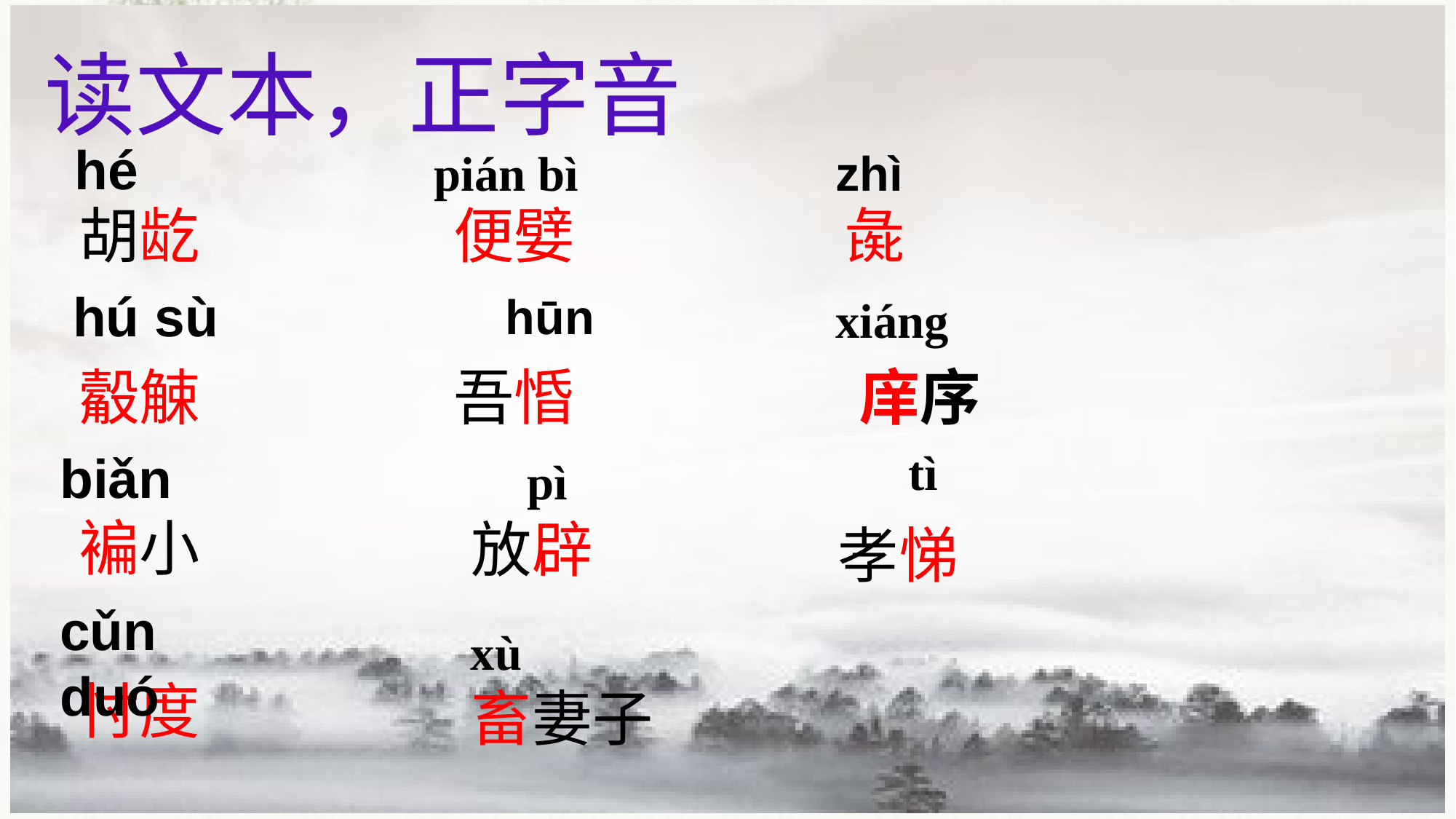

读文本，正字音
hé
pián bì
zhì
胡龁
便嬖
彘
hú sù
hūn
xiáng
吾惛
觳觫
庠序
tì
biǎn
 pì
褊小
放辟
孝悌
cǔn duó
xù
忖度
畜妻子